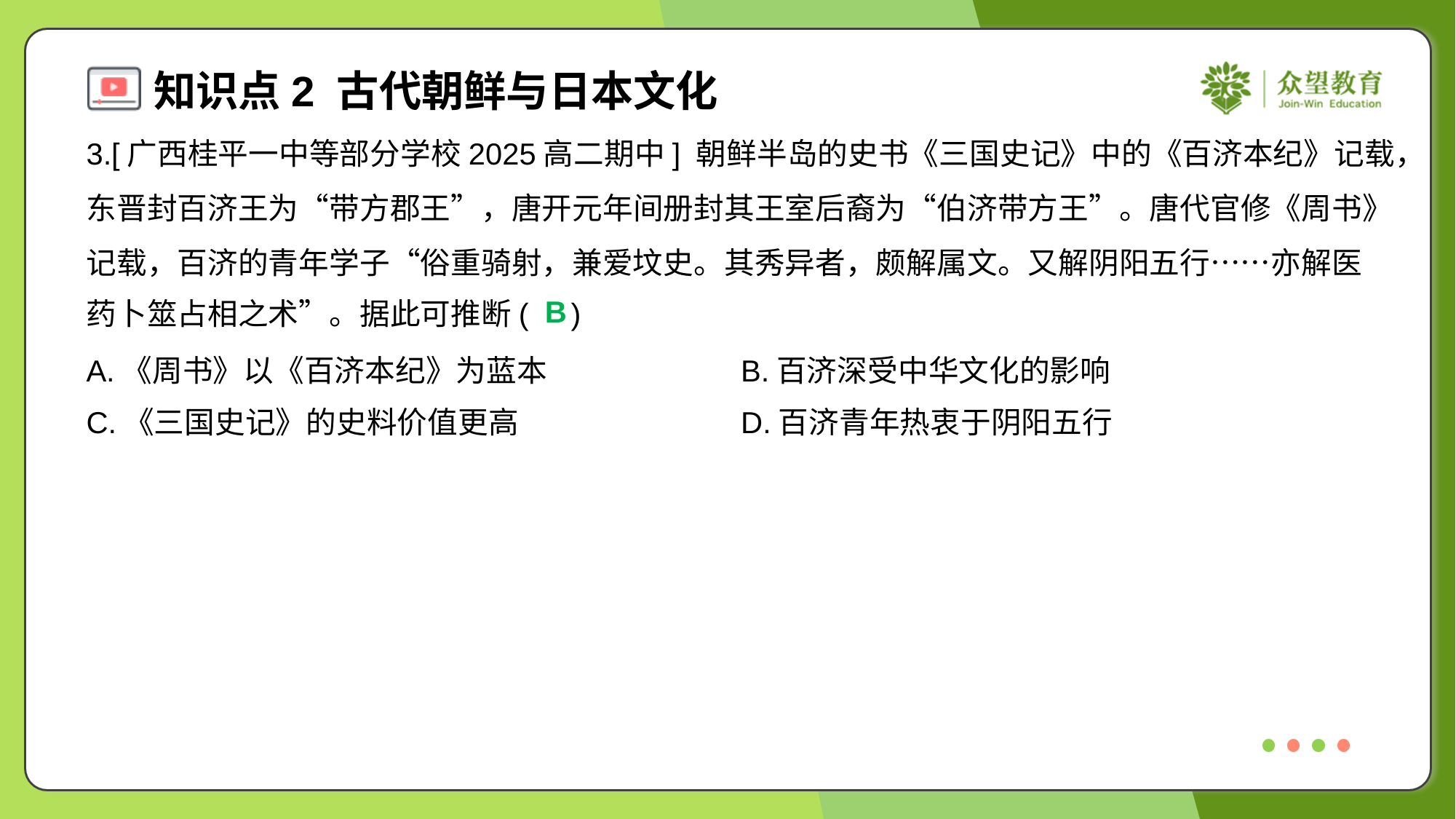

3.[广西桂平一中等部分学校2025高二期中] 朝鲜半岛的史书《三国史记》中的《百济本纪》记载，
东晋封百济王为“带方郡王”，唐开元年间册封其王室后裔为“伯济带方王”。唐代官修《周书》
记载，百济的青年学子“俗重骑射，兼爱坟史。其秀异者，颇解属文。又解阴阳五行……亦解医
药卜筮占相之术”。据此可推断(     )
B
A.《周书》以《百济本纪》为蓝本	B.百济深受中华文化的影响
C.《三国史记》的史料价值更高	D.百济青年热衷于阴阳五行